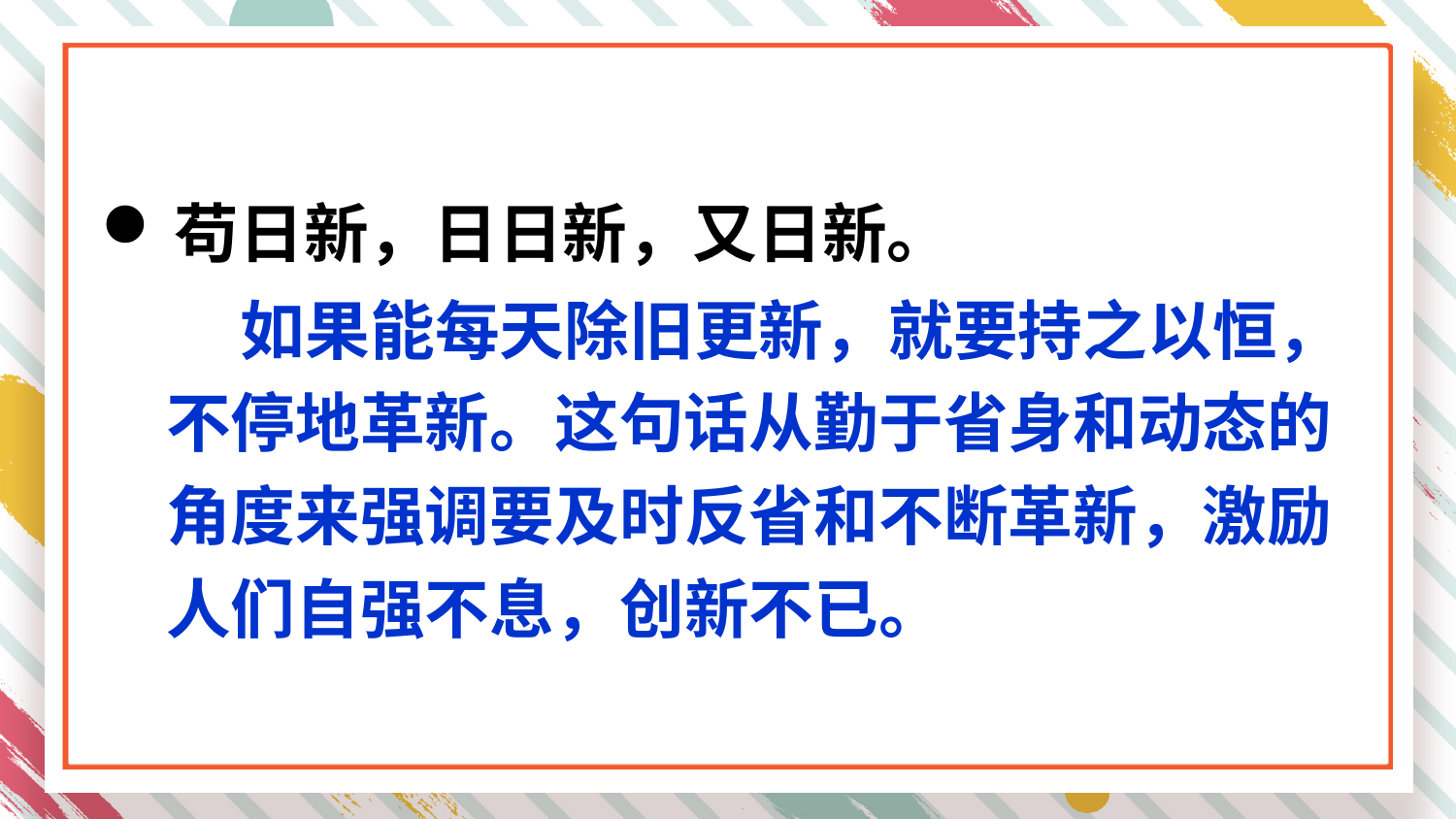

苟日新，日日新，又日新。
    如果能每天除旧更新，就要持之以恒，不停地革新。这句话从勤于省身和动态的角度来强调要及时反省和不断革新，激励人们自强不息，创新不已。